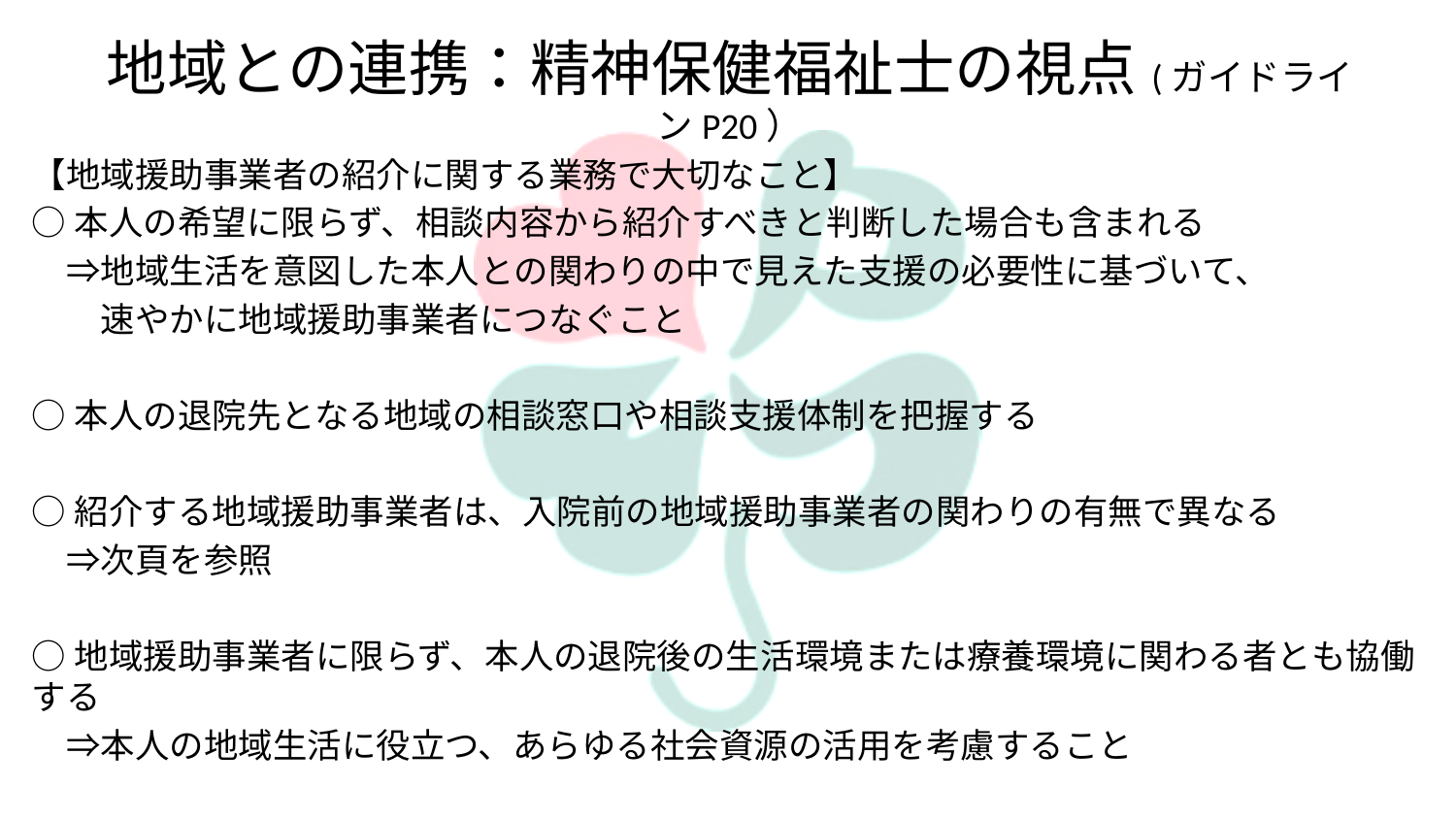

# 地域との連携：精神保健福祉士の視点(ガイドラインP20）
【地域援助事業者の紹介に関する業務で大切なこと】
○本人の希望に限らず、相談内容から紹介すべきと判断した場合も含まれる
　⇒地域生活を意図した本人との関わりの中で見えた支援の必要性に基づいて、
　　速やかに地域援助事業者につなぐこと

○本人の退院先となる地域の相談窓口や相談支援体制を把握する

○紹介する地域援助事業者は、入院前の地域援助事業者の関わりの有無で異なる
　⇒次頁を参照

○地域援助事業者に限らず、本人の退院後の生活環境または療養環境に関わる者とも協働する
　⇒本人の地域生活に役立つ、あらゆる社会資源の活用を考慮すること